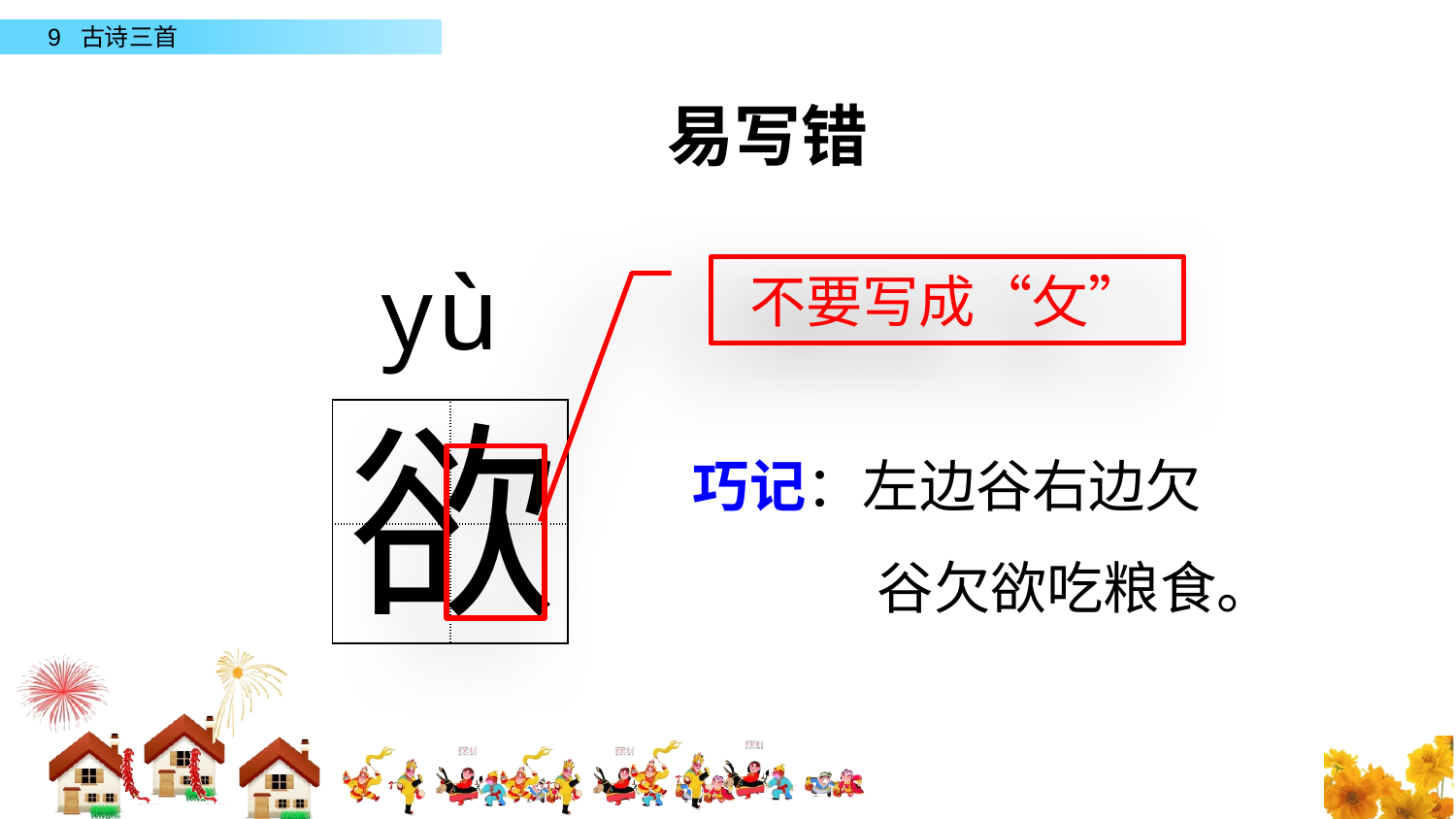

易写错
yù
不要写成“攵”
欲
|  |  |
| --- | --- |
|  |  |
巧记：左边谷右边欠
	  谷欠欲吃粮食。